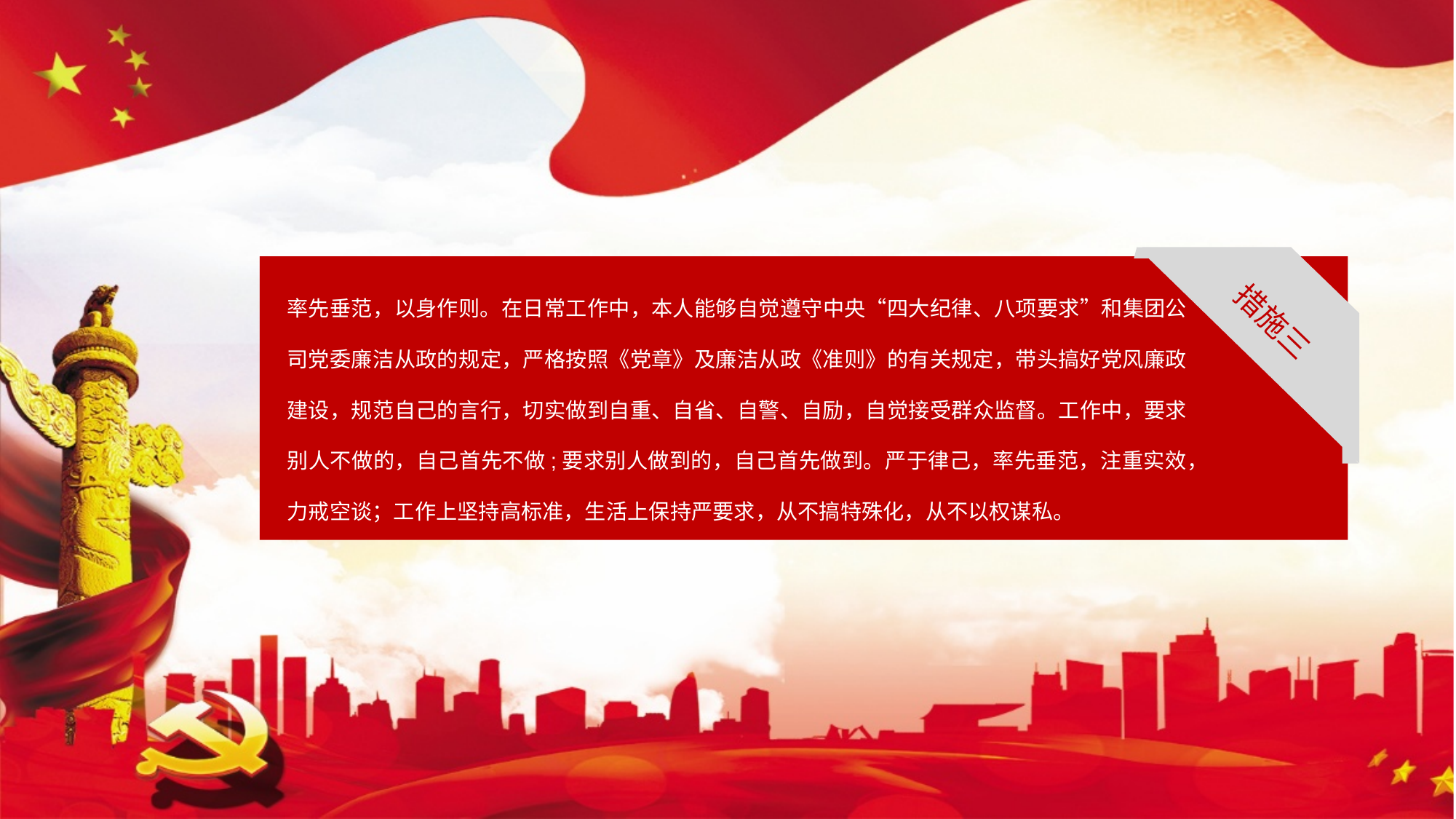

措施三

率先垂范，以身作则。在日常工作中，本人能够自觉遵守中央“四大纪律、八项要求”和集团公司党委廉洁从政的规定，严格按照《党章》及廉洁从政《准则》的有关规定，带头搞好党风廉政建设，规范自己的言行，切实做到自重、自省、自警、自励，自觉接受群众监督。工作中，要求别人不做的，自己首先不做;要求别人做到的，自己首先做到。严于律己，率先垂范，注重实效，力戒空谈；工作上坚持高标准，生活上保持严要求，从不搞特殊化，从不以权谋私。